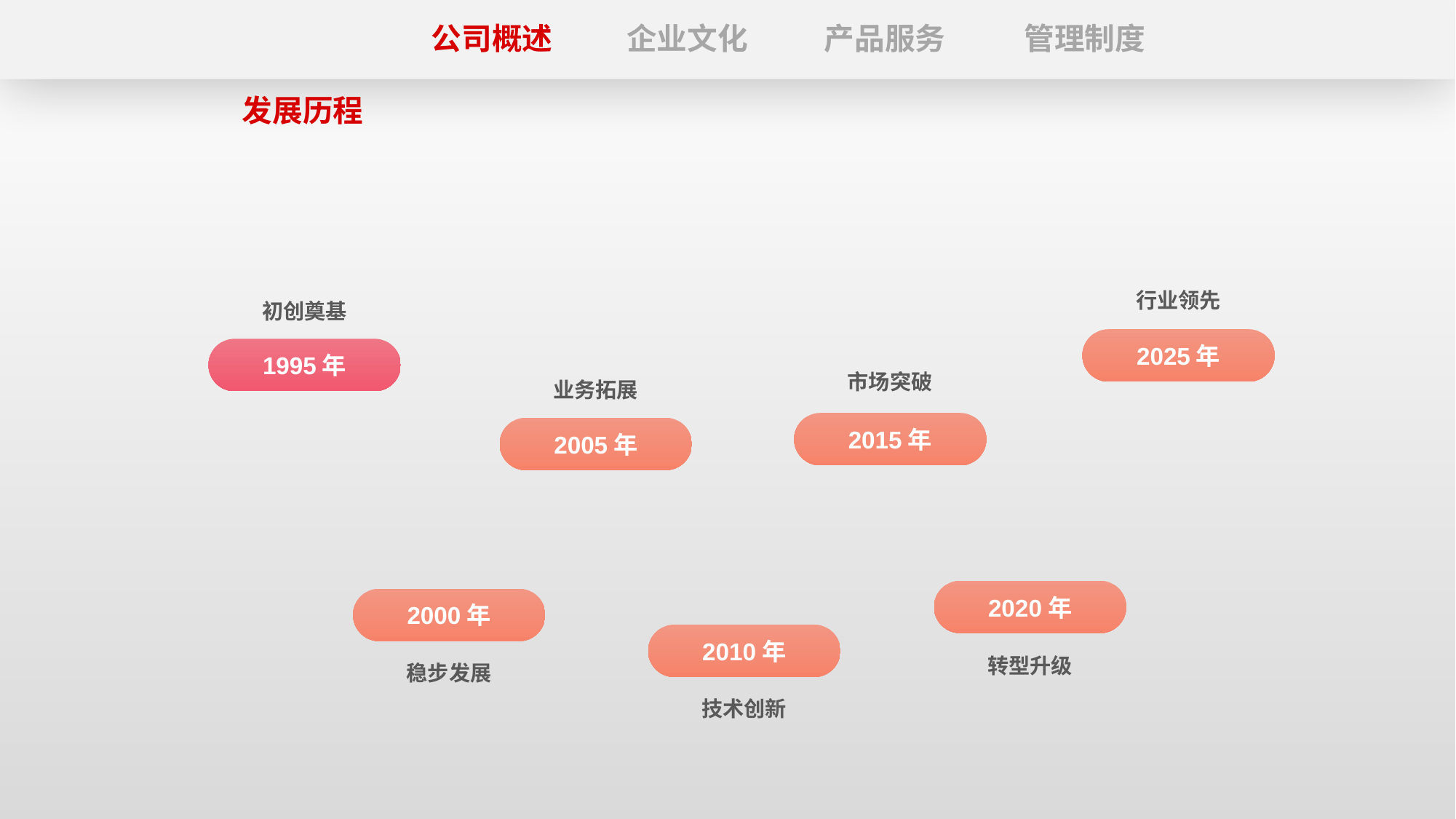

公司概述
企业文化
产品服务
管理制度
发展历程
行业领先
初创奠基
市场突破
业务拓展

2025年
1995年
2015年
2005年
2020年
2000年
2010年
转型升级
稳步发展
技术创新